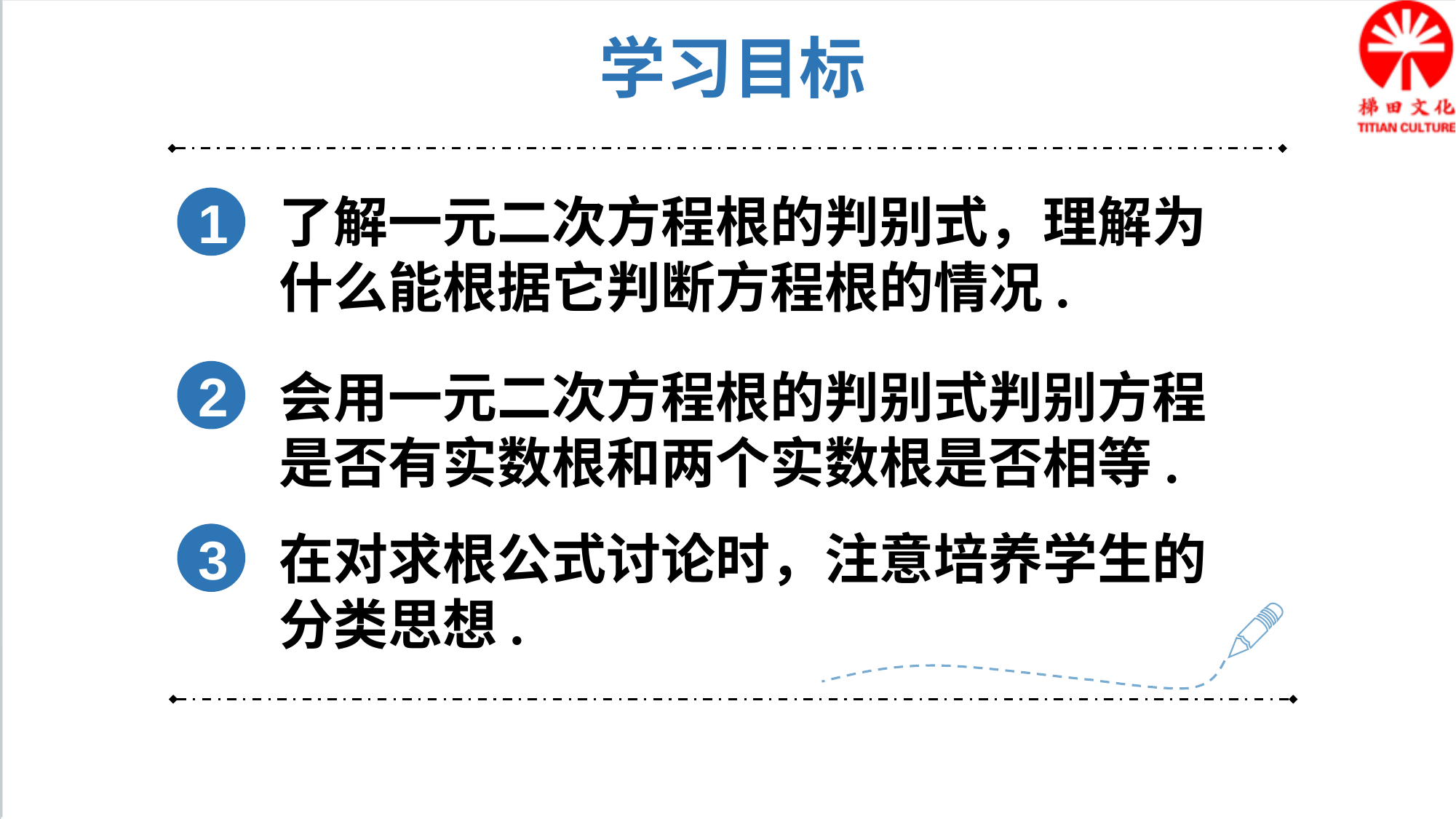

学习目标
了解一元二次方程根的判别式，理解为什么能根据它判断方程根的情况.
1
会用一元二次方程根的判别式判别方程是否有实数根和两个实数根是否相等.
2
在对求根公式讨论时，注意培养学生的分类思想.
3